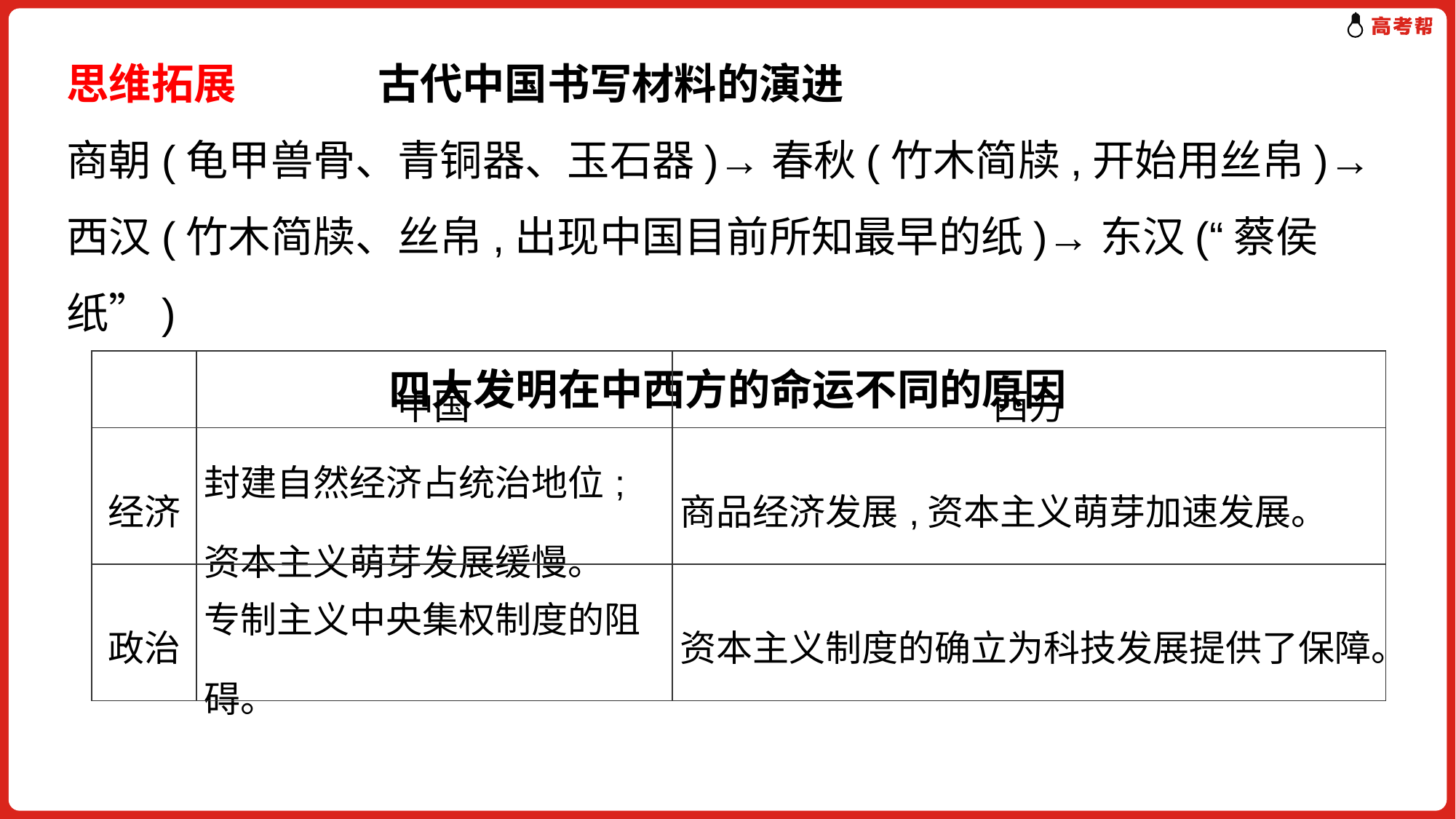

思维拓展　　      古代中国书写材料的演进
商朝(龟甲兽骨、青铜器、玉石器)→春秋(竹木简牍,开始用丝帛)→西汉(竹木简牍、丝帛,出现中国目前所知最早的纸)→东汉(“蔡侯纸”)
四大发明在中西方的命运不同的原因

|  | 中国 | 西方 |
| --- | --- | --- |
| 经济 | 封建自然经济占统治地位;资本主义萌芽发展缓慢。 | 商品经济发展,资本主义萌芽加速发展。 |
| 政治 | 专制主义中央集权制度的阻碍。 | 资本主义制度的确立为科技发展提供了保障。 |